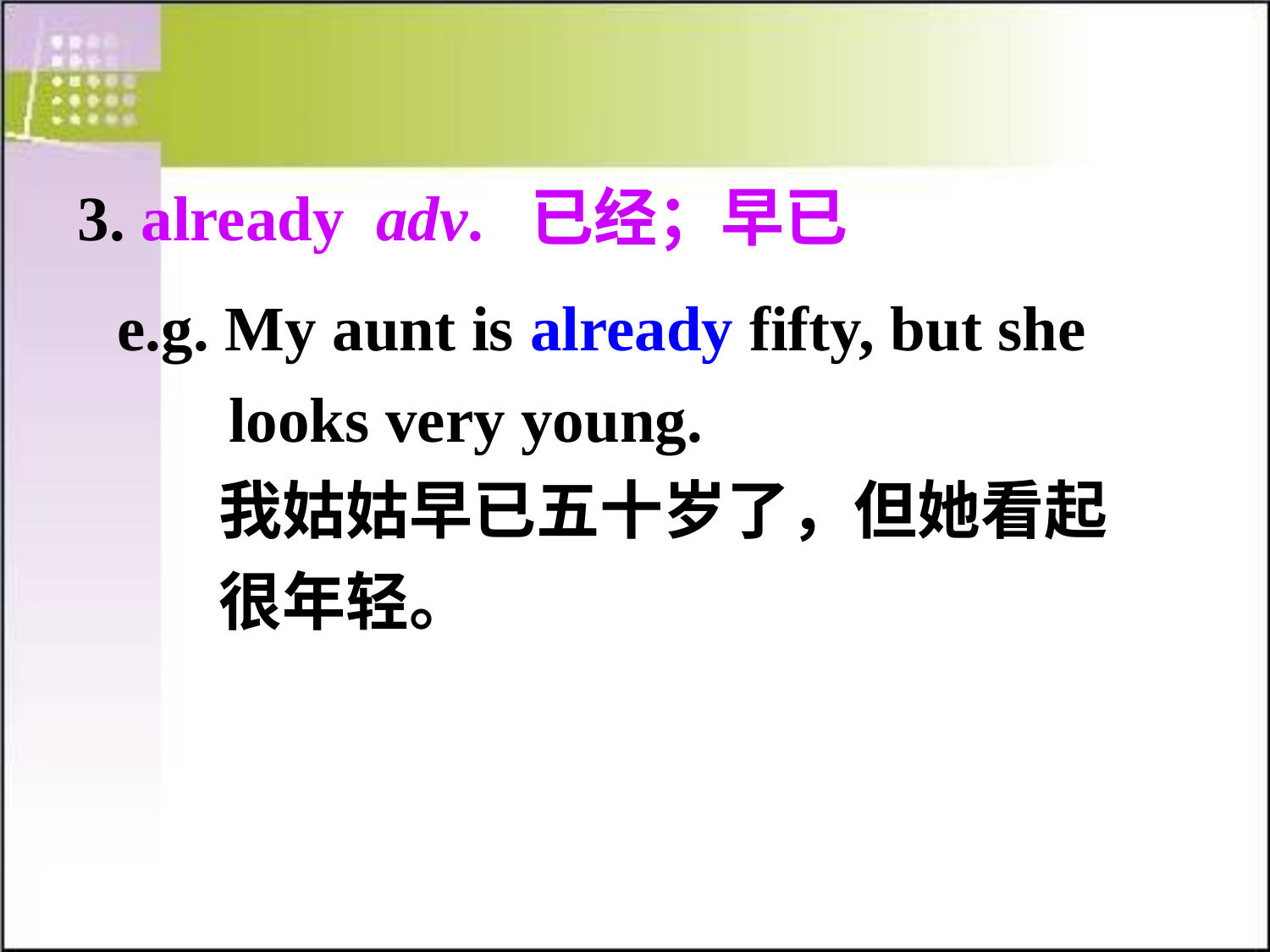

3. already  adv.  已经；早已
e.g. My aunt is already fifty, but she
       looks very young.
      我姑姑早已五十岁了，但她看起
      很年轻。